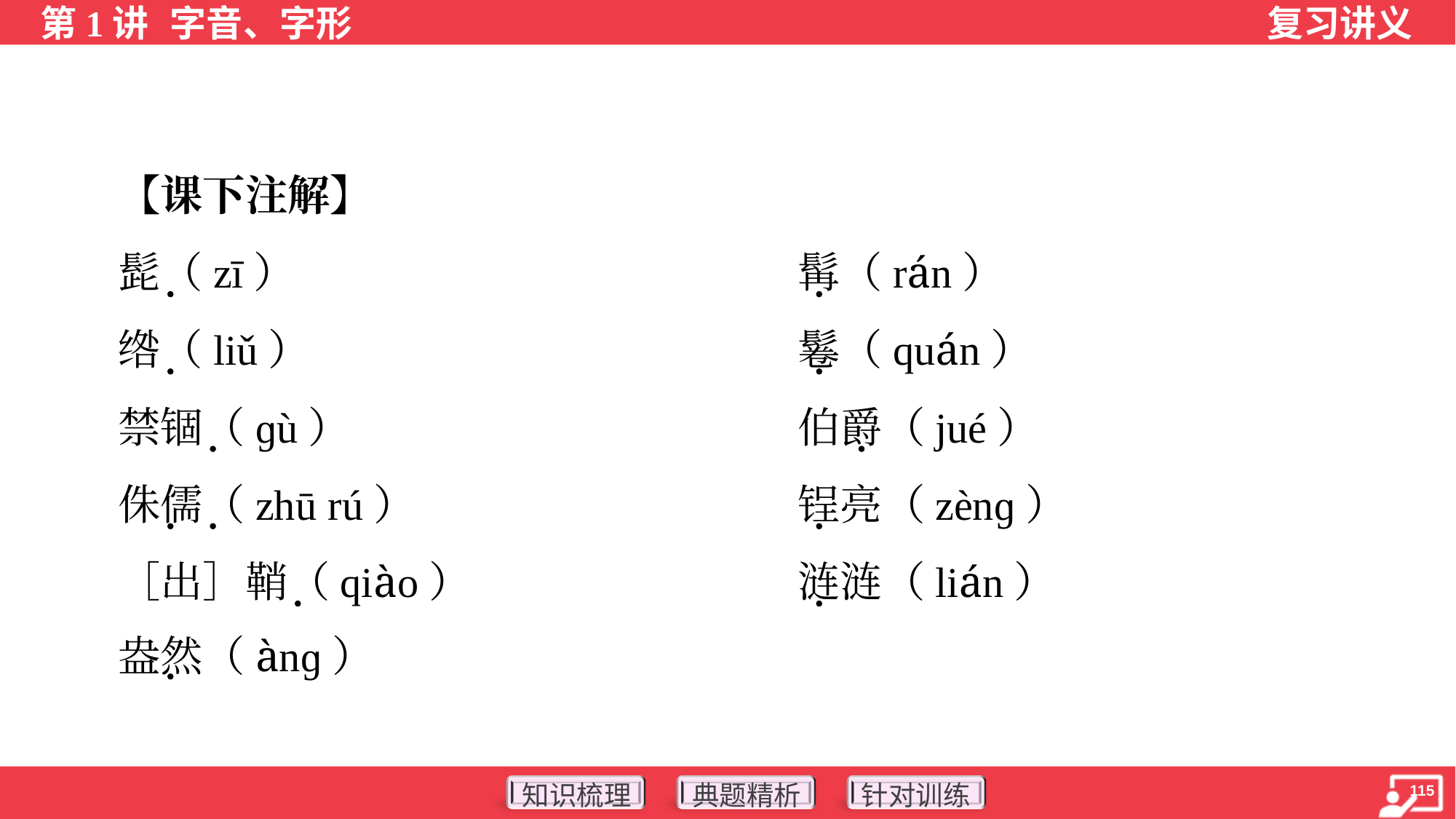

【课下注解】
    髭（zī）	髯（rán）
    绺（liǔ）	鬈（quán）
    禁锢（ɡù）	伯爵（jué）
    侏儒（zhū rú）	锃亮（zènɡ）
    ［出］鞘（qiào）	涟涟（lián）
    盎然（ànɡ）